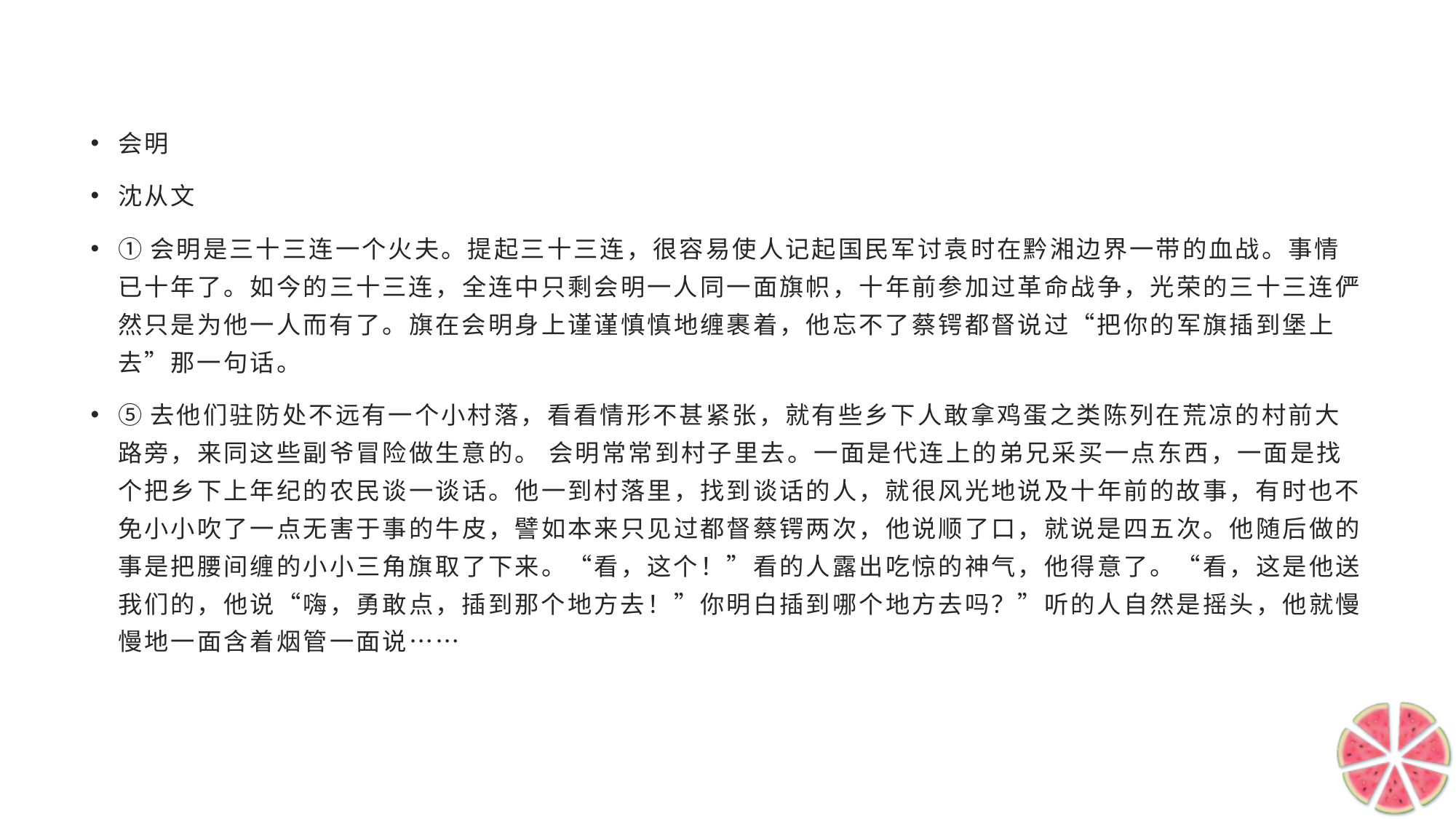

#
会明
沈从文
①会明是三十三连一个火夫。提起三十三连，很容易使人记起国民军讨袁时在黔湘边界一带的血战。事情已十年了。如今的三十三连，全连中只剩会明一人同一面旗帜，十年前参加过革命战争，光荣的三十三连俨然只是为他一人而有了。旗在会明身上谨谨慎慎地缠裹着，他忘不了蔡锷都督说过“把你的军旗插到堡上去”那一句话。
⑤去他们驻防处不远有一个小村落，看看情形不甚紧张，就有些乡下人敢拿鸡蛋之类陈列在荒凉的村前大路旁，来同这些副爷冒险做生意的。 会明常常到村子里去。一面是代连上的弟兄采买一点东西，一面是找个把乡下上年纪的农民谈一谈话。他一到村落里，找到谈话的人，就很风光地说及十年前的故事，有时也不免小小吹了一点无害于事的牛皮，譬如本来只见过都督蔡锷两次，他说顺了口，就说是四五次。他随后做的事是把腰间缠的小小三角旗取了下来。“看，这个！”看的人露出吃惊的神气，他得意了。“看，这是他送我们的，他说“嗨，勇敢点，插到那个地方去！”你明白插到哪个地方去吗？”听的人自然是摇头，他就慢慢地一面含着烟管一面说……